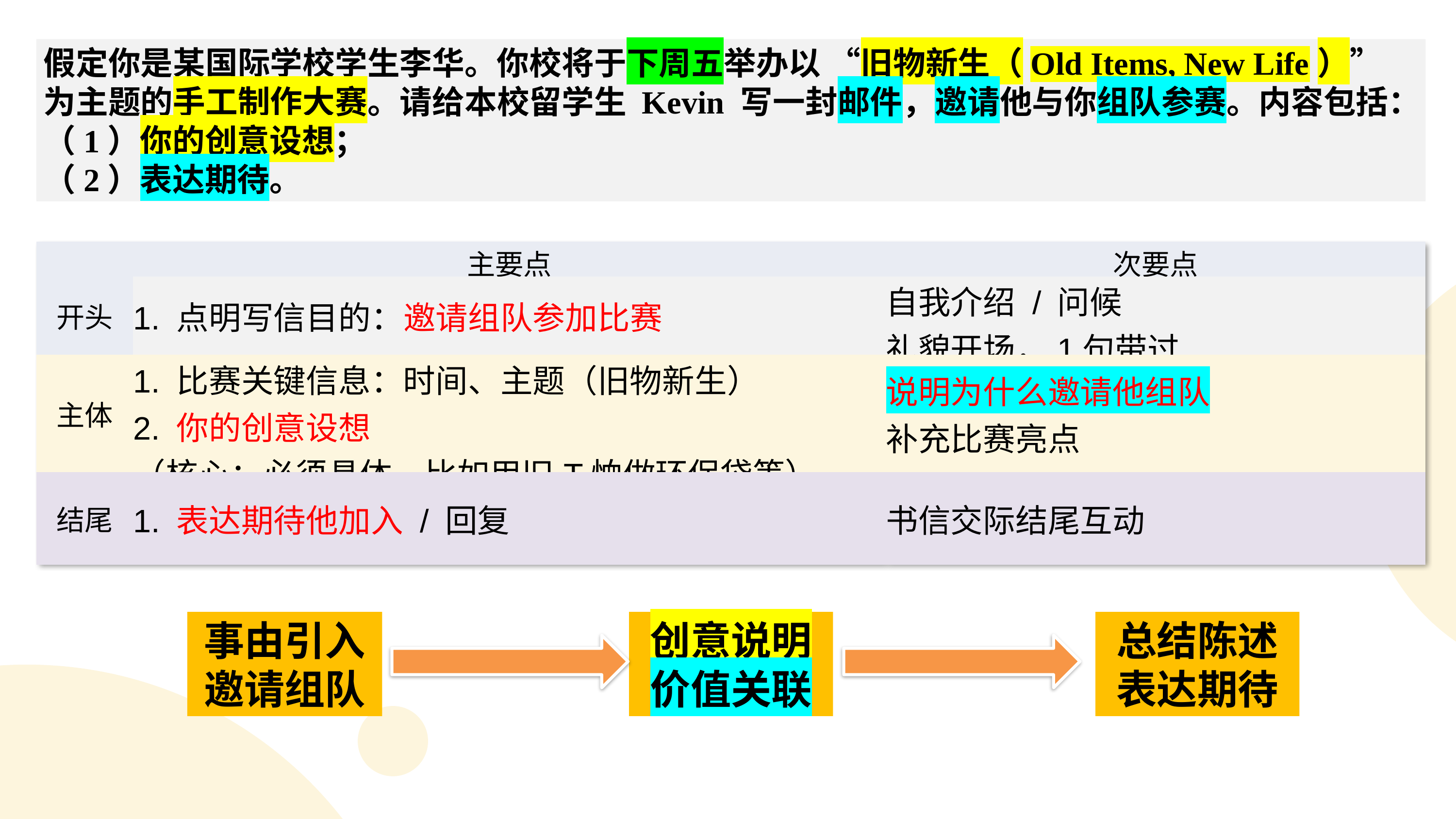

假定你是某国际学校学生李华。你校将于下周五举办以 “旧物新生（Old Items, New Life）” 为主题的手工制作大赛。请给本校留学生 Kevin 写一封邮件，邀请他与你组队参赛。内容包括：
（1）你的创意设想；
（2）表达期待。

|  | 主要点 | 次要点 |
| --- | --- | --- |
| 开头 | 1. 点明写信目的：邀请组队参加比赛 | 自我介绍 / 问候 礼貌开场，1句带过 |
| 主体 | 1. 比赛关键信息：时间、主题（旧物新生） 2. 你的创意设想 （核心：必须具体，比如用旧T恤做环保袋等） | 说明为什么邀请他组队 补充比赛亮点 |
| 结尾 | 1. 表达期待他加入 / 回复 | 书信交际结尾互动 |

创意说明
价值关联
总结陈述
表达期待
事由引入
邀请组队